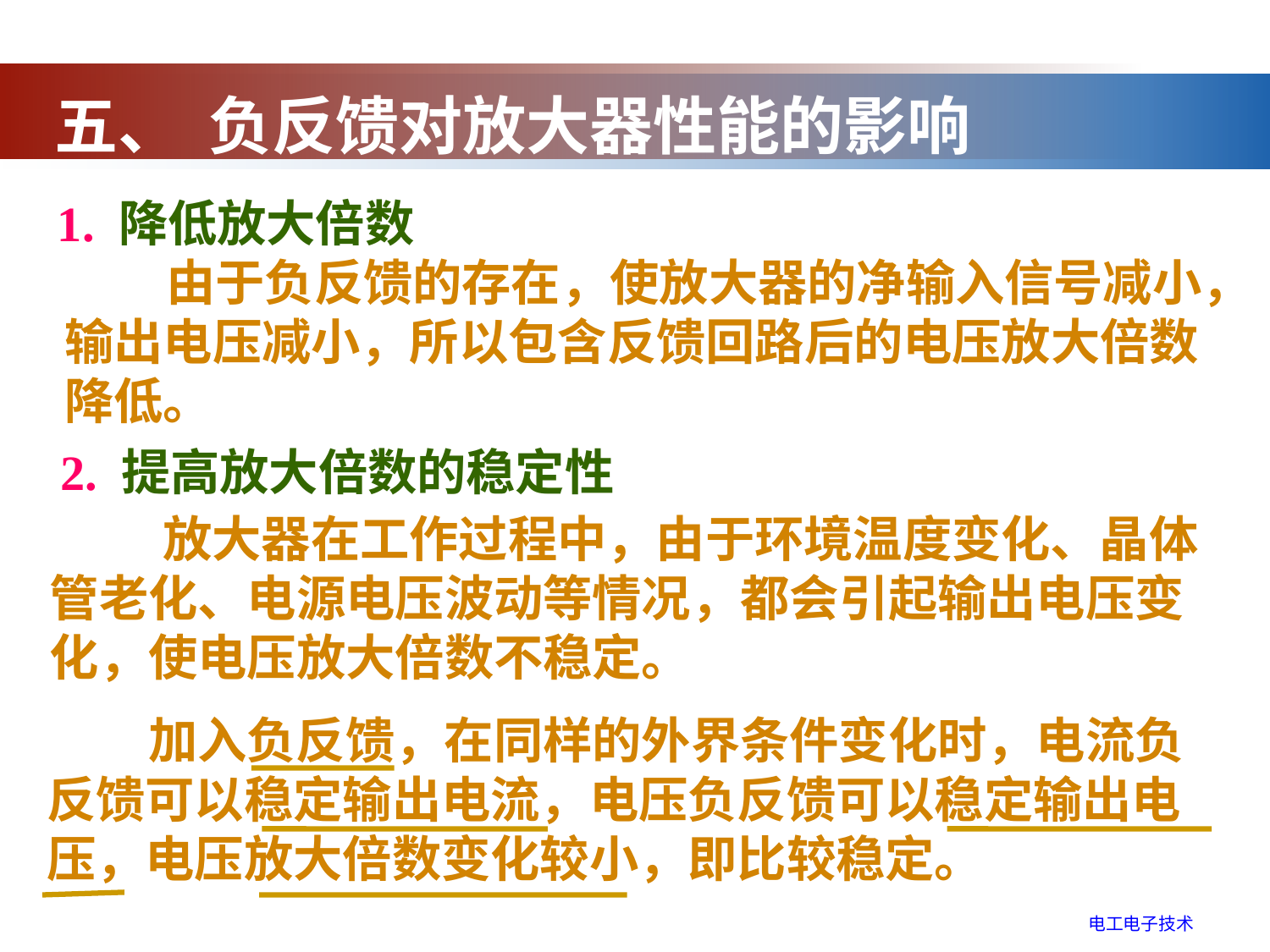

五、  负反馈对放大器性能的影响
1. 降低放大倍数
        由于负反馈的存在，使放大器的净输入信号减小，输出电压减小，所以包含反馈回路后的电压放大倍数降低。
2. 提高放大倍数的稳定性
         放大器在工作过程中，由于环境温度变化、晶体管老化、电源电压波动等情况，都会引起输出电压变化，使电压放大倍数不稳定。
        加入负反馈，在同样的外界条件变化时，电流负反馈可以稳定输出电流，电压负反馈可以稳定输出电压，电压放大倍数变化较小，即比较稳定。

电工电子技术